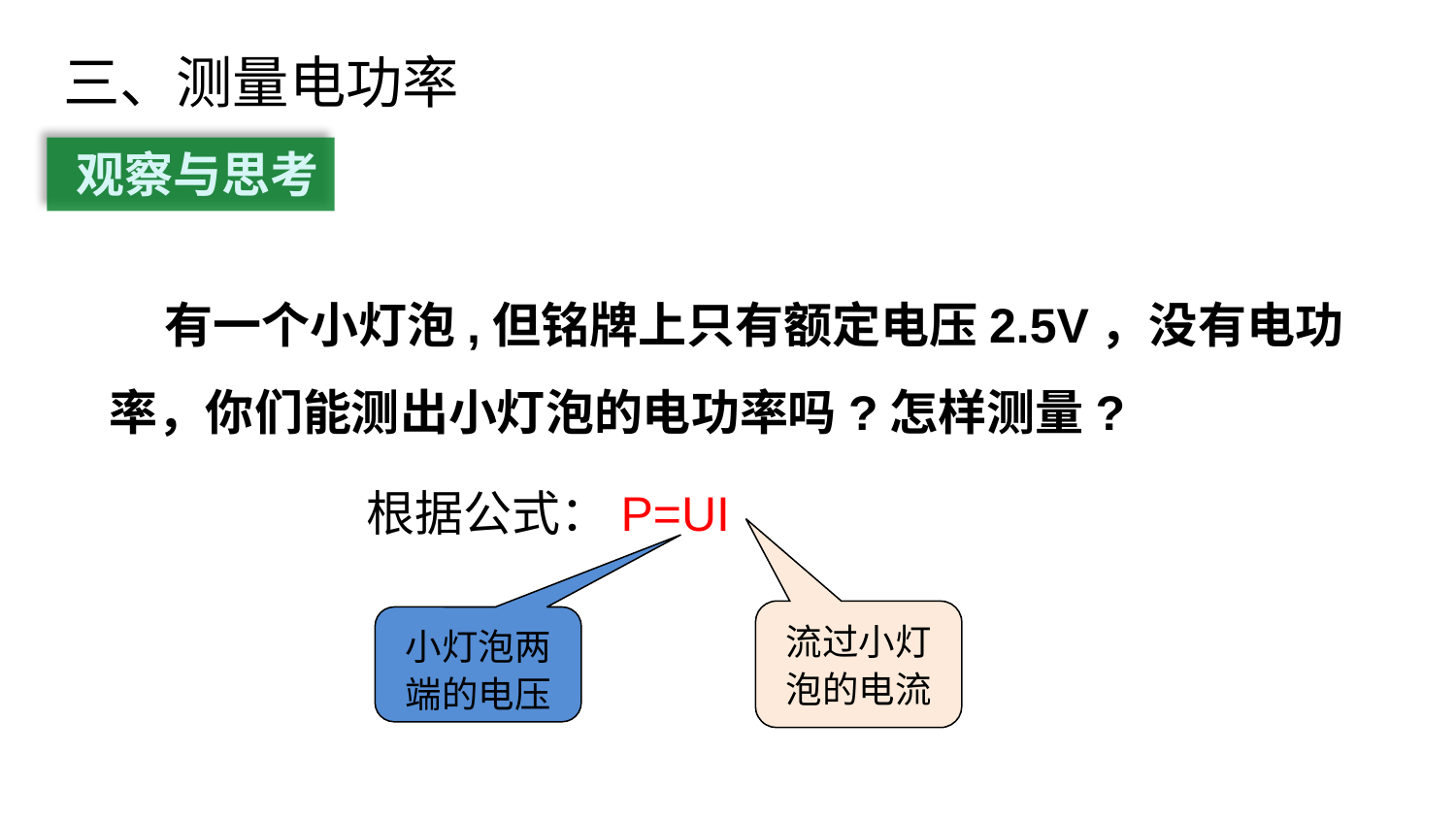

三、测量电功率
观察与思考

    有一个小灯泡,但铭牌上只有额定电压2.5V，没有电功率，你们能测出小灯泡的电功率吗?怎样测量?
根据公式：P=UI
流过小灯泡的电流
小灯泡两端的电压